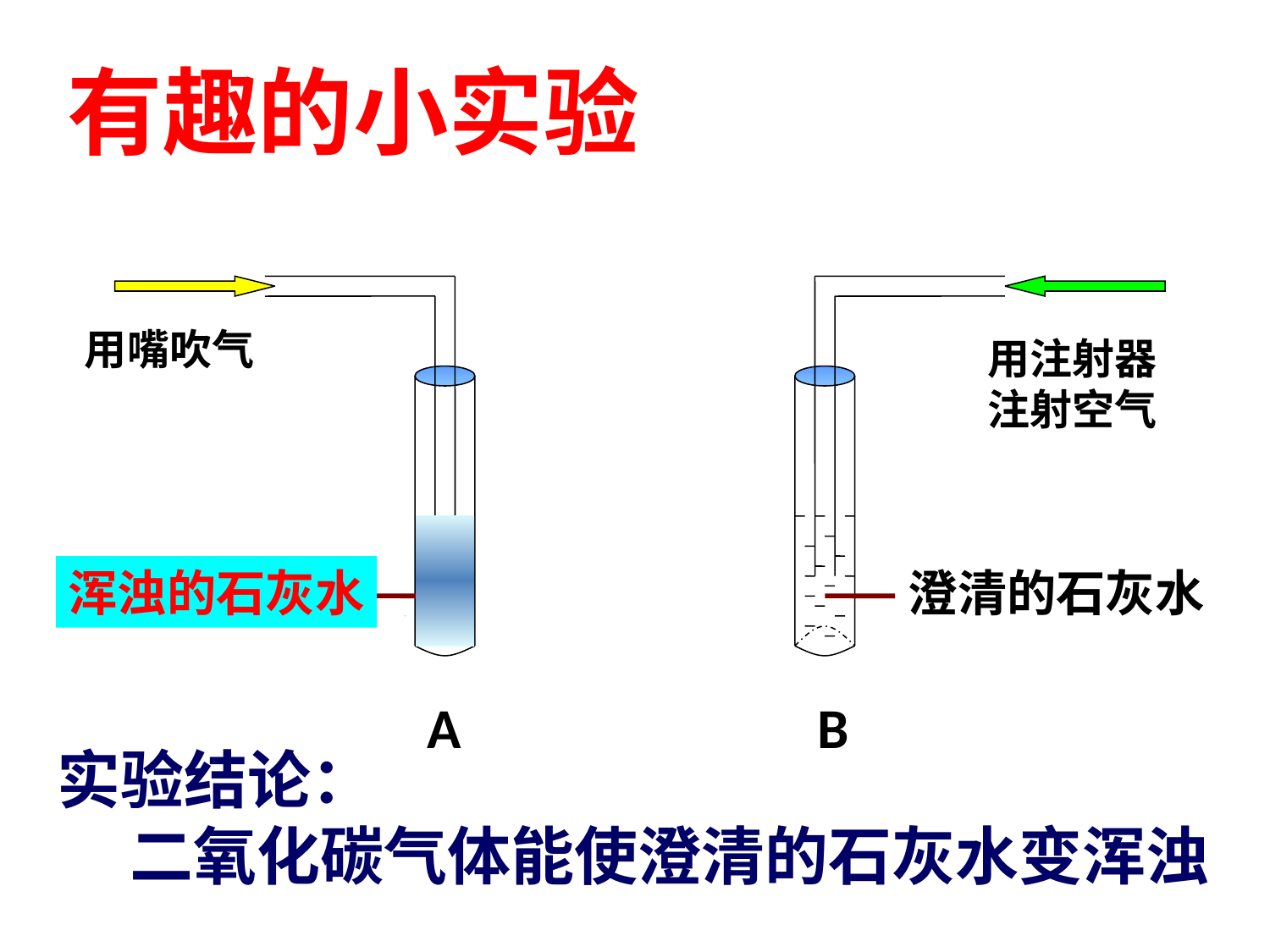

有趣的小实验

用嘴吹气

用注射器注射空气

澄清的石灰水
浑浊的石灰水
澄清的石灰水

A
B
实验结论：
    二氧化碳气体能使澄清的石灰水变浑浊